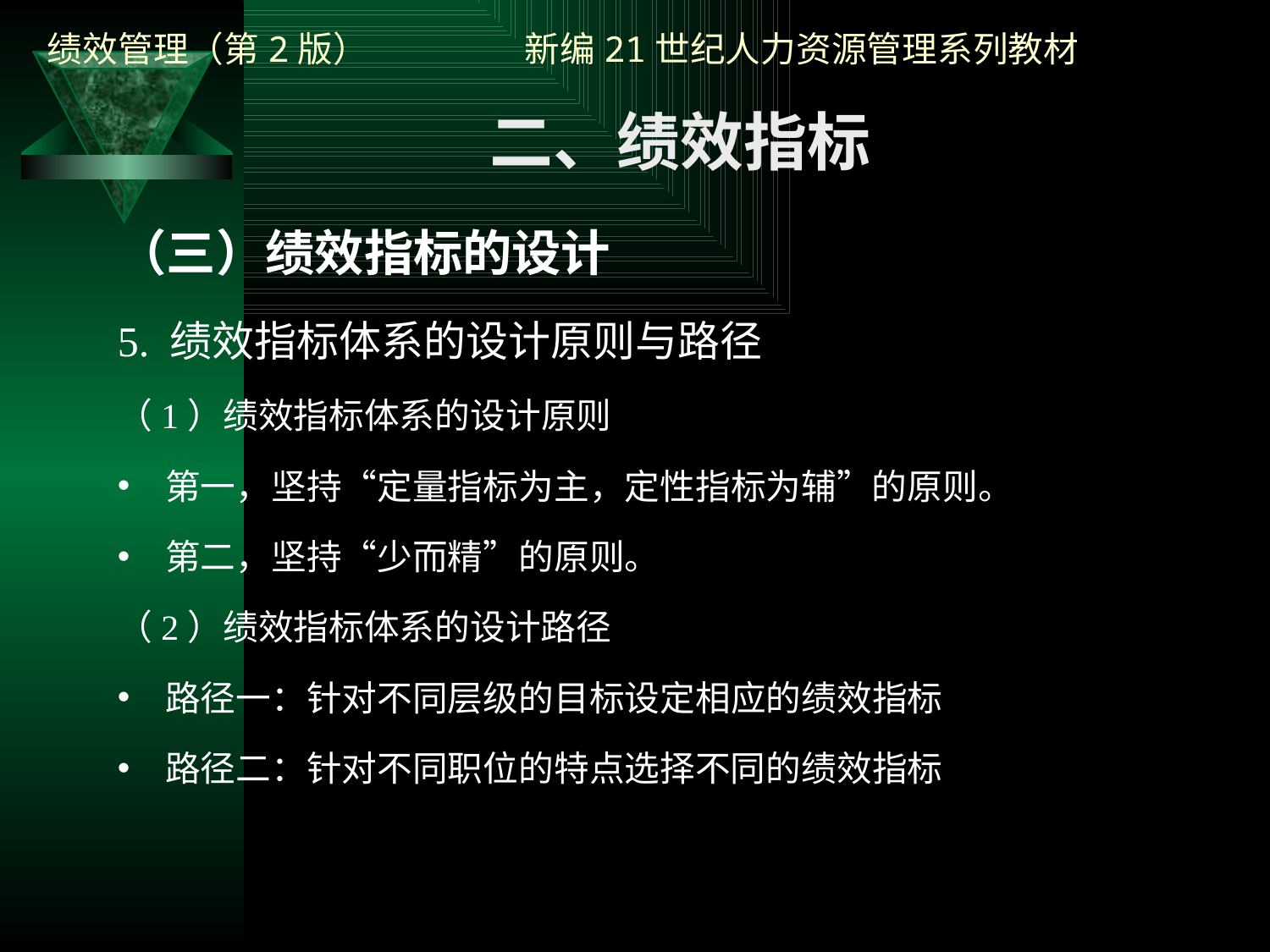

二、绩效指标
（三）绩效指标的设计
5. 绩效指标体系的设计原则与路径
（1）绩效指标体系的设计原则
第一，坚持“定量指标为主，定性指标为辅”的原则。
第二，坚持“少而精”的原则。
（2）绩效指标体系的设计路径
路径一：针对不同层级的目标设定相应的绩效指标
路径二：针对不同职位的特点选择不同的绩效指标